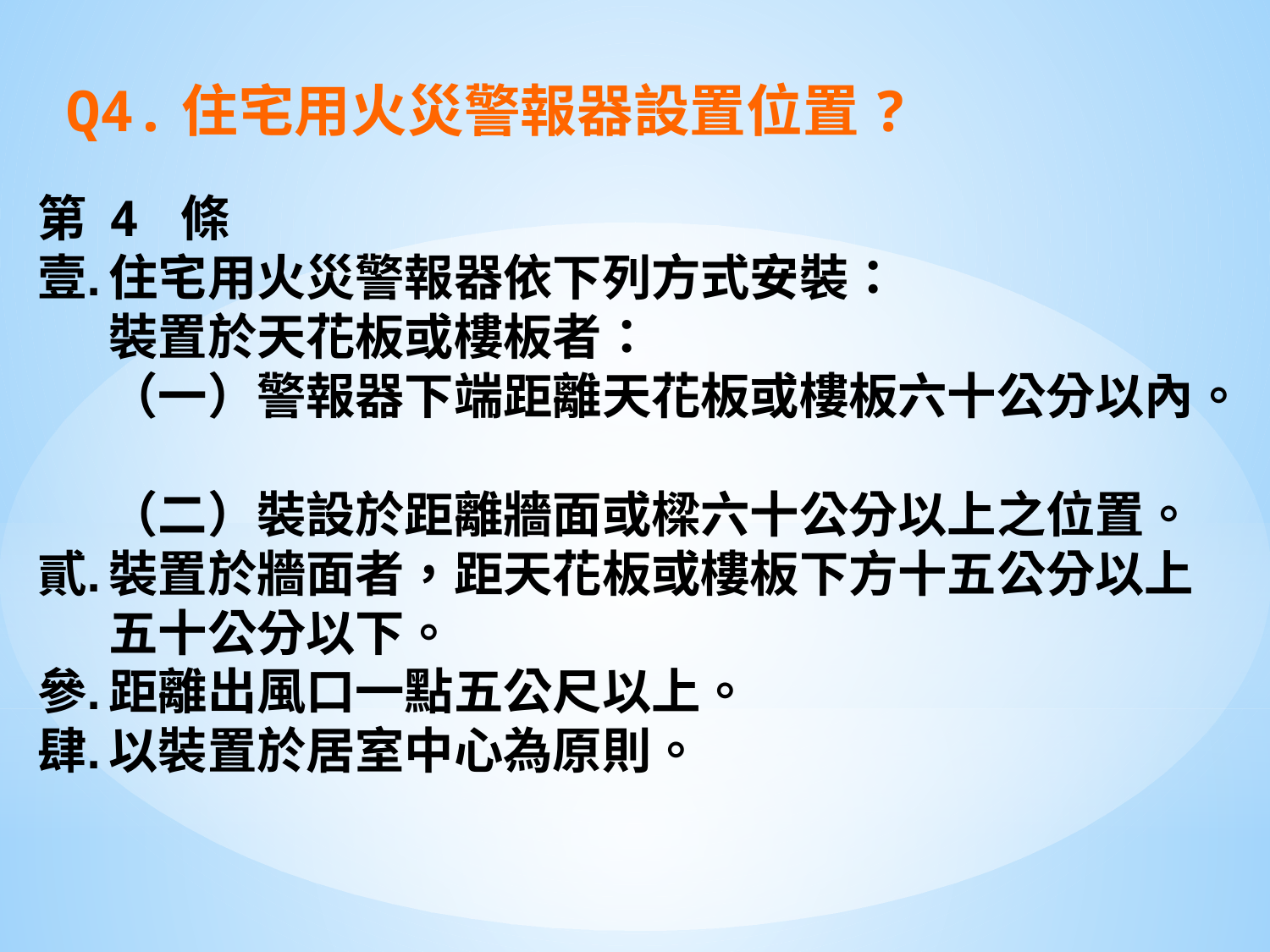

Q4.住宅用火災警報器設置位置?
第 4 條
住宅用火災警報器依下列方式安裝：
裝置於天花板或樓板者：
（一）警報器下端距離天花板或樓板六十公分以內。
（二）裝設於距離牆面或樑六十公分以上之位置。
裝置於牆面者，距天花板或樓板下方十五公分以上五十公分以下。
距離出風口一點五公尺以上。
以裝置於居室中心為原則。